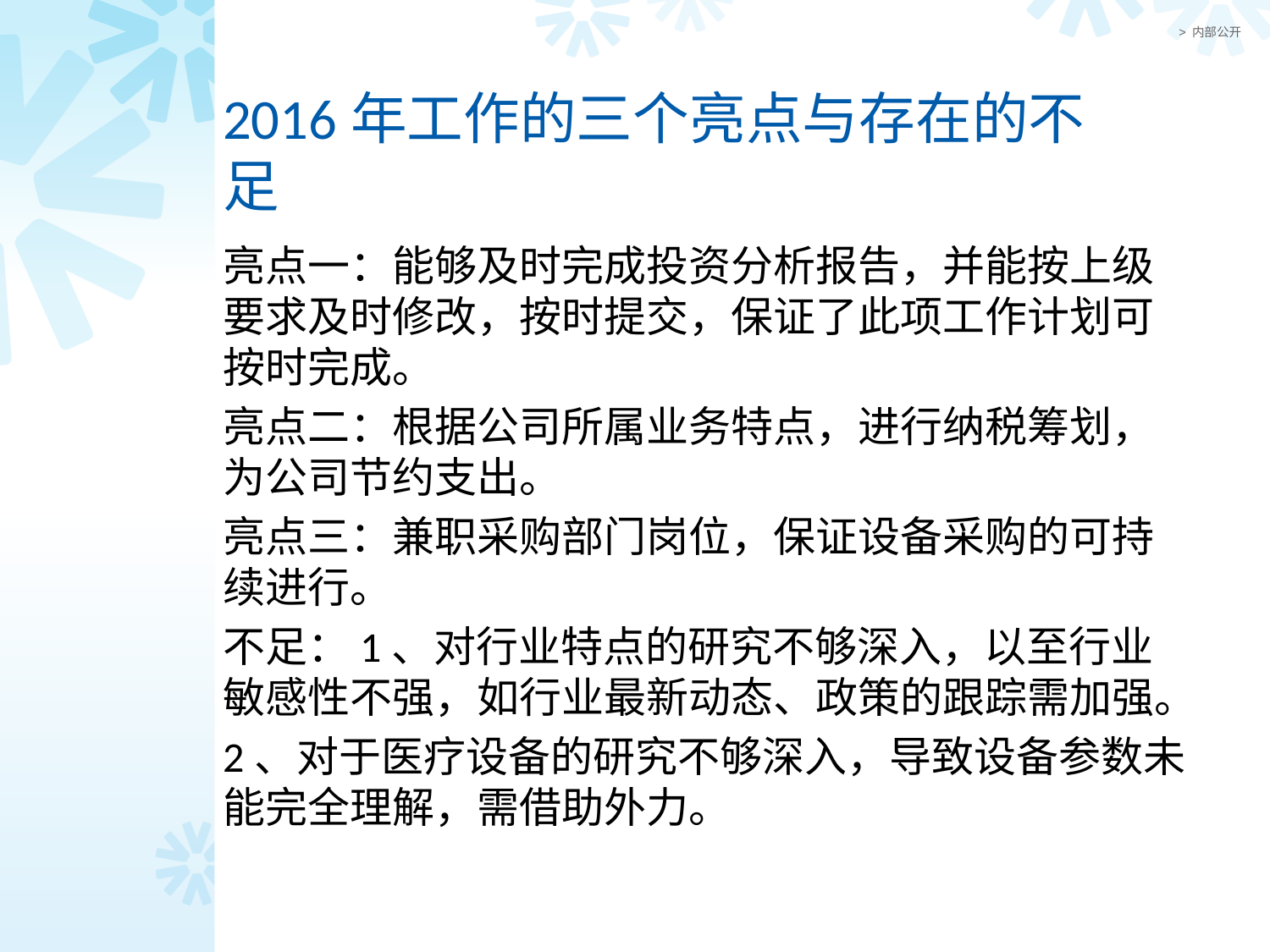

# 2016年工作的三个亮点与存在的不足
亮点一：能够及时完成投资分析报告，并能按上级要求及时修改，按时提交，保证了此项工作计划可按时完成。
亮点二：根据公司所属业务特点，进行纳税筹划，为公司节约支出。
亮点三：兼职采购部门岗位，保证设备采购的可持续进行。
不足：1、对行业特点的研究不够深入，以至行业敏感性不强，如行业最新动态、政策的跟踪需加强。
2、对于医疗设备的研究不够深入，导致设备参数未能完全理解，需借助外力。